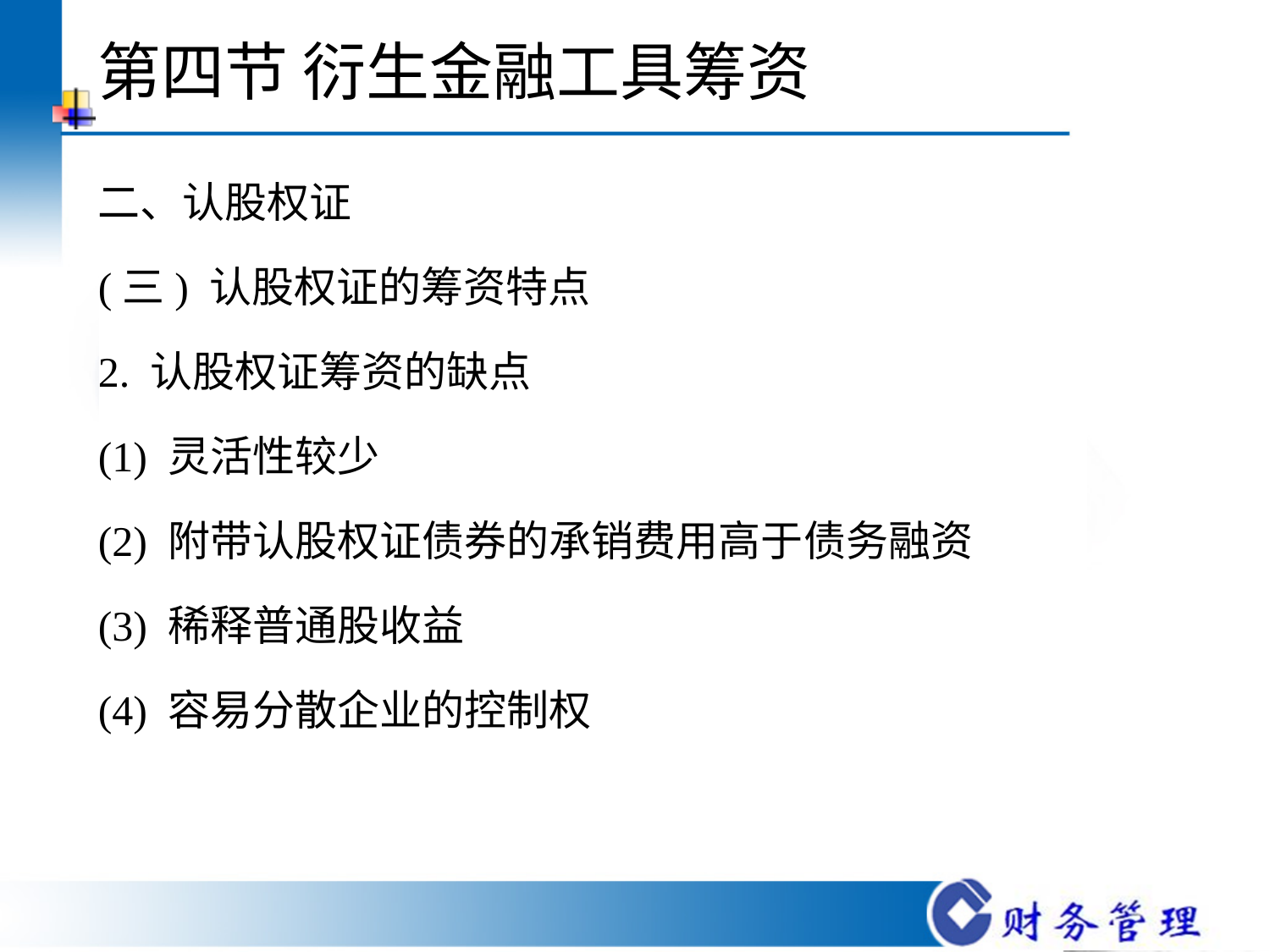

# 第四节 衍生金融工具筹资
二、认股权证
(三) 认股权证的筹资特点
2. 认股权证筹资的缺点
(1) 灵活性较少
(2) 附带认股权证债券的承销费用高于债务融资
(3) 稀释普通股收益
(4) 容易分散企业的控制权
54